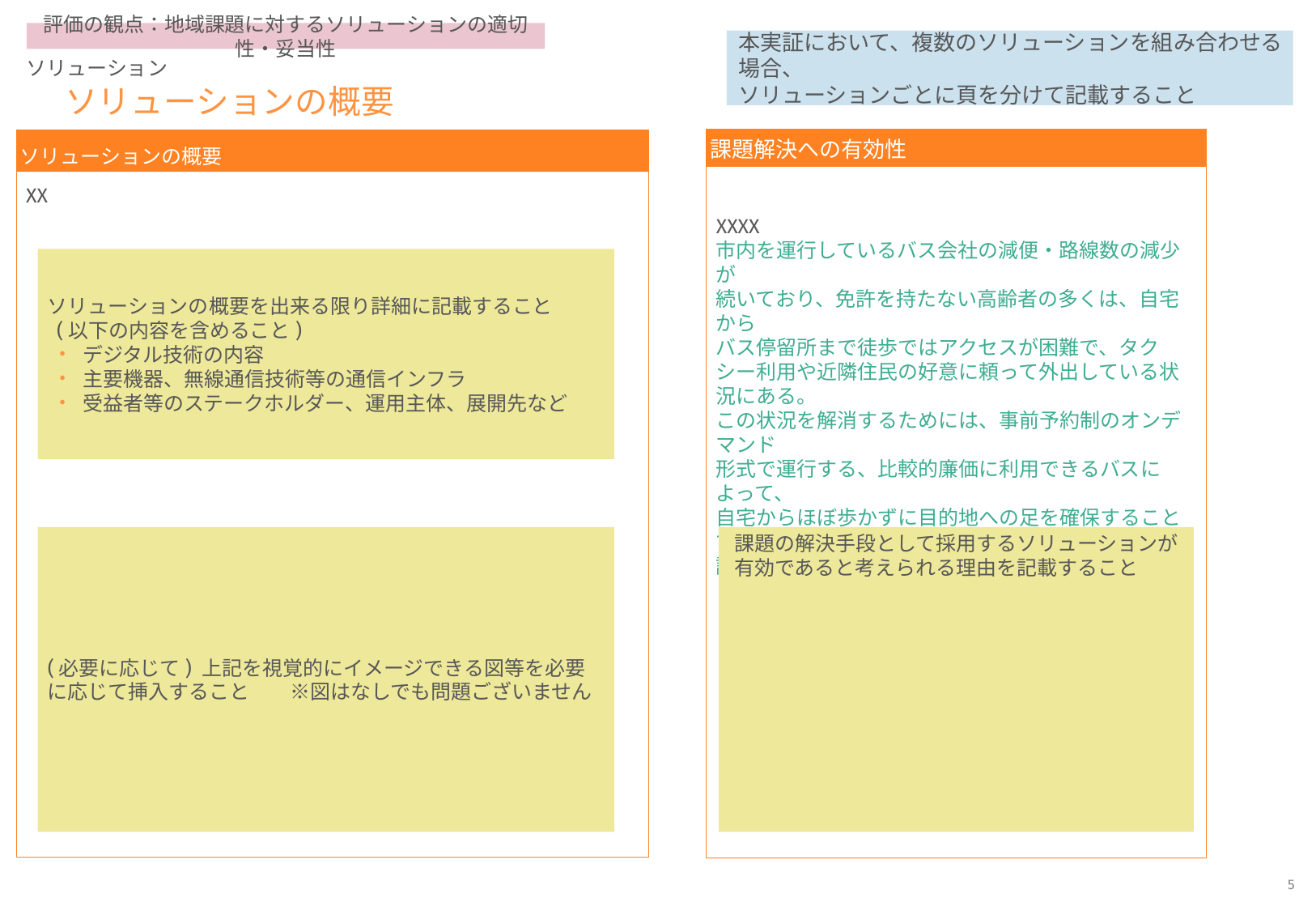

評価の観点：地域課題に対するソリューションの適切性・妥当性
本実証において、複数のソリューションを組み合わせる場合、
ソリューションごとに頁を分けて記載すること
ソリューション
	ソリューションの概要

課題解決への有効性
ソリューションの概要

XX
XXXX
市内を運行しているバス会社の減便・路線数の減少が
続いており、免許を持たない高齢者の多くは、自宅から
バス停留所まで徒歩ではアクセスが困難で、タクシー利用や近隣住民の好意に頼って外出している状況にある。
この状況を解消するためには、事前予約制のオンデマンド
形式で運行する、比較的廉価に利用できるバスによって、
自宅からほぼ歩かずに目的地への足を確保することで、
課題の解決が可能となる。
ソリューションの概要を出来る限り詳細に記載すること
 (以下の内容を含めること)
デジタル技術の内容
主要機器、無線通信技術等の通信インフラ
受益者等のステークホルダー、運用主体、展開先など
(必要に応じて) 上記を視覚的にイメージできる図等を必要に応じて挿入すること　　※図はなしでも問題ございません
課題の解決手段として採用するソリューションが
有効であると考えられる理由を記載すること